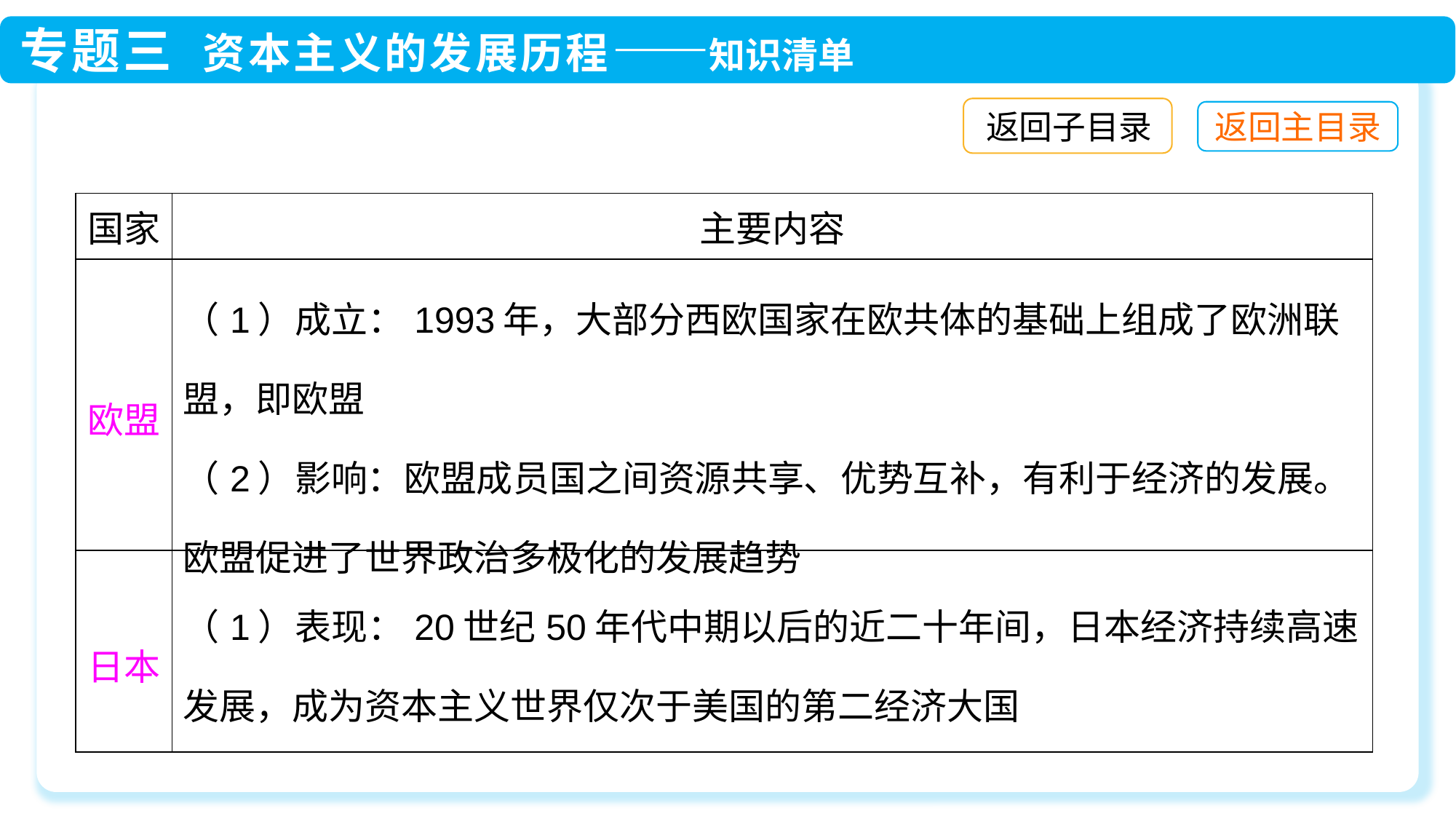

返回子目录
| 国家 | 主要内容 |
| --- | --- |
| 欧盟 | （1）成立：1993年，大部分西欧国家在欧共体的基础上组成了欧洲联盟，即欧盟 （2）影响：欧盟成员国之间资源共享、优势互补，有利于经济的发展。欧盟促进了世界政治多极化的发展趋势 |
| 日本 | （1）表现：20世纪50年代中期以后的近二十年间，日本经济持续高速发展，成为资本主义世界仅次于美国的第二经济大国 |